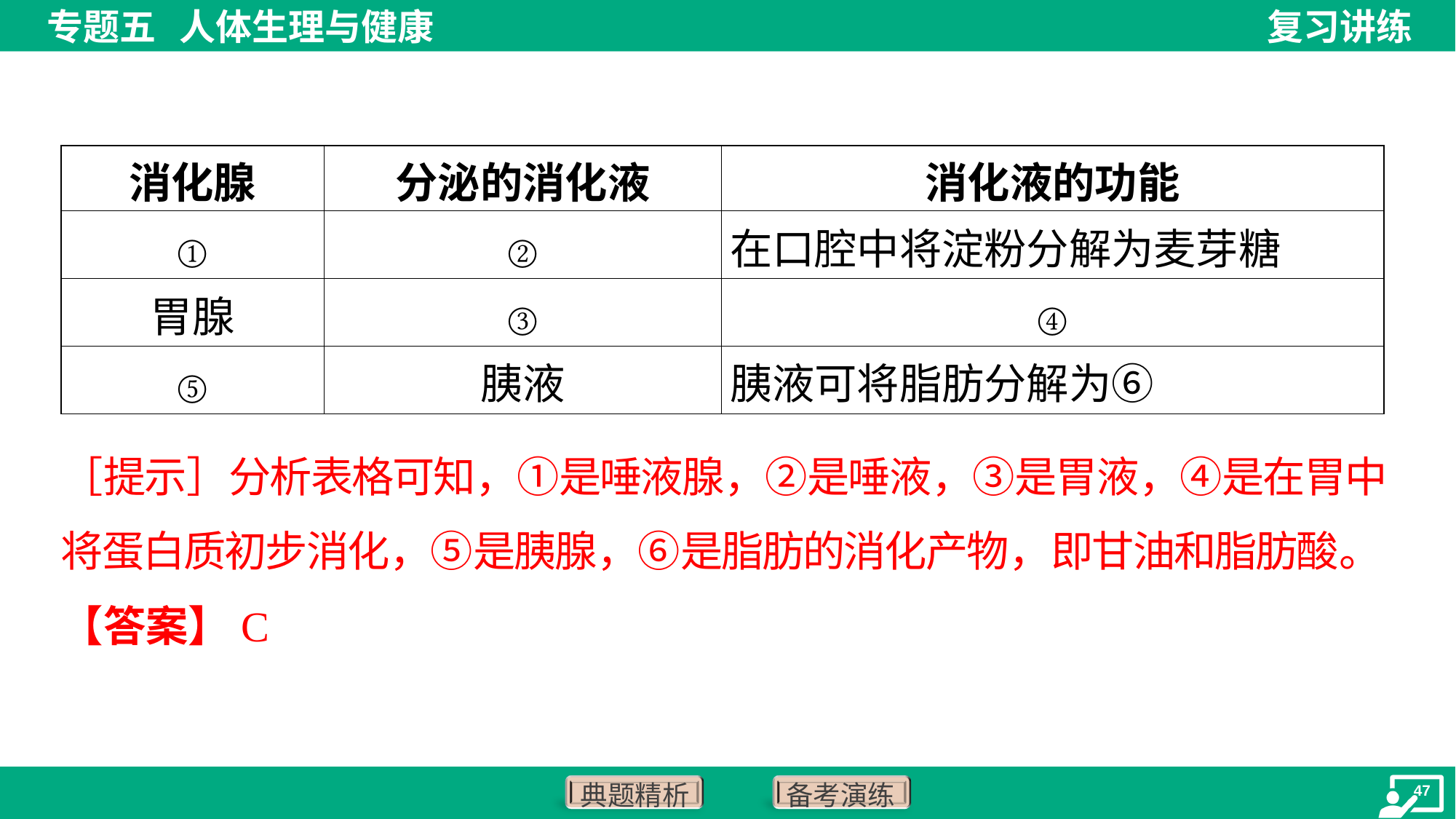

| 消化腺 | 分泌的消化液 | 消化液的功能 |
| --- | --- | --- |
| ① | ② | 在口腔中将淀粉分解为麦芽糖 |
| 胃腺 | ③ | ④ |
| ⑤ | 胰液 | 胰液可将脂肪分解为⑥ |
［提示］分析表格可知，①是唾液腺，②是唾液，③是胃液，④是在胃中
将蛋白质初步消化，⑤是胰腺，⑥是脂肪的消化产物，即甘油和脂肪酸。
【答案】C